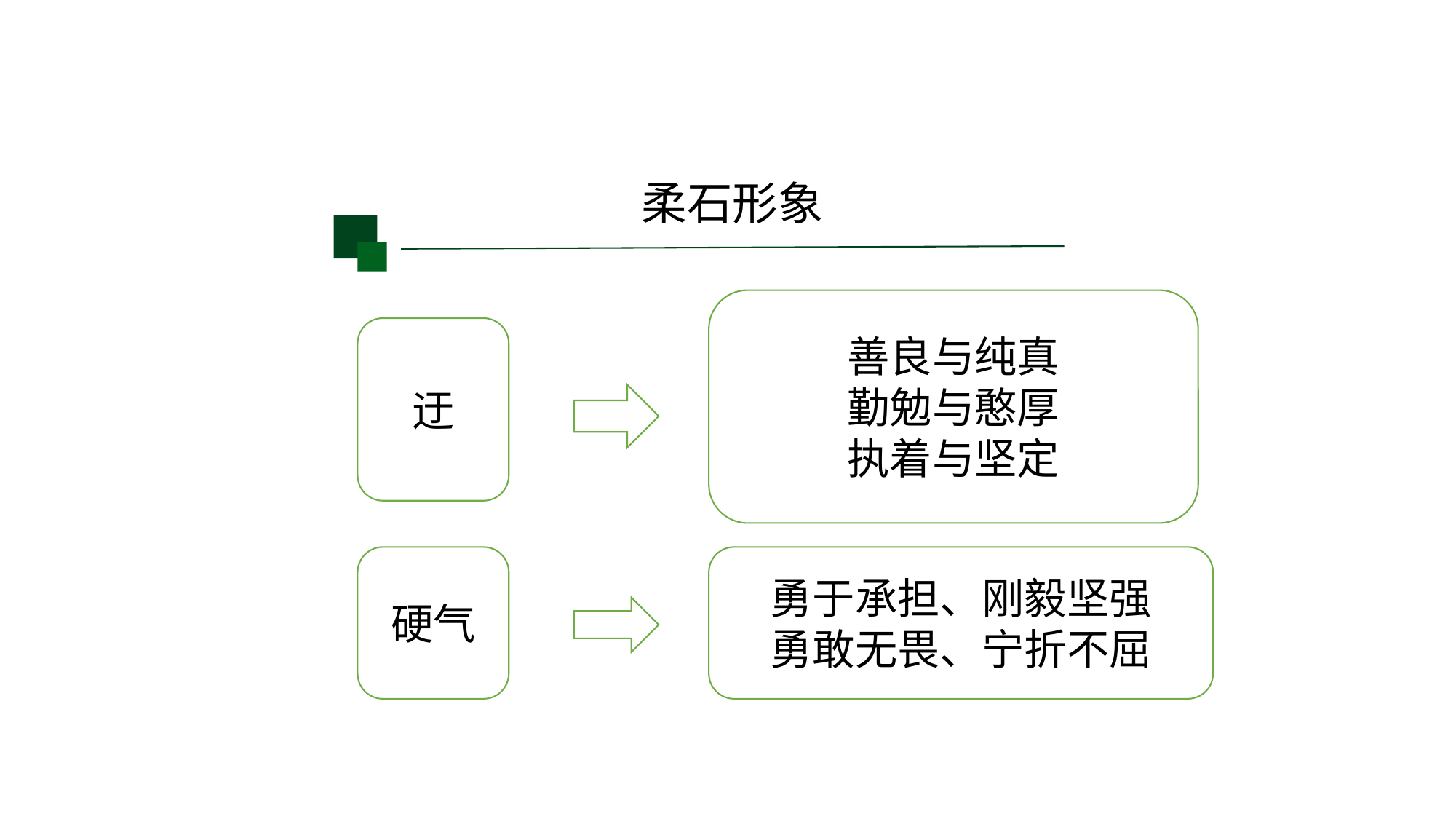

柔石形象

善良与纯真
勤勉与憨厚
执着与坚定
迂

勇于承担、刚毅坚强
勇敢无畏、宁折不屈
硬气